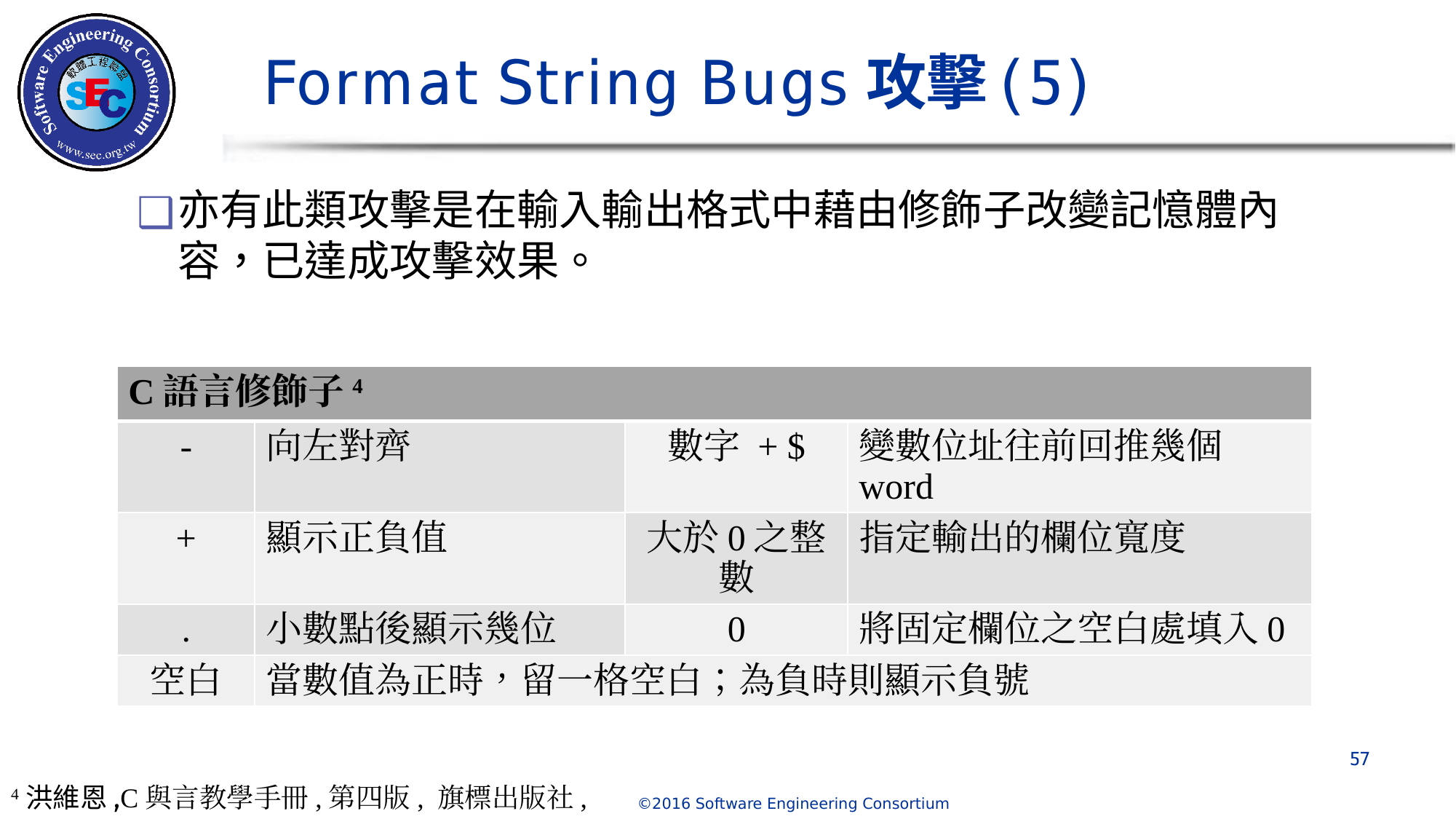

# Format String Bugs攻擊(5)
亦有此類攻擊是在輸入輸出格式中藉由修飾子改變記憶體內容，已達成攻擊效果。
| C語言修飾子4 |  |  |  |
| --- | --- | --- | --- |
| - | 向左對齊 | 數字 + $ | 變數位址往前回推幾個word |
| + | 顯示正負值 | 大於0之整數 | 指定輸出的欄位寬度 |
| . | 小數點後顯示幾位 | 0 | 將固定欄位之空白處填入0 |
| 空白 | 當數值為正時，留一格空白；為負時則顯示負號 |  |  |
57
4洪維恩,C與言教學手冊,第四版, 旗標出版社, 2007